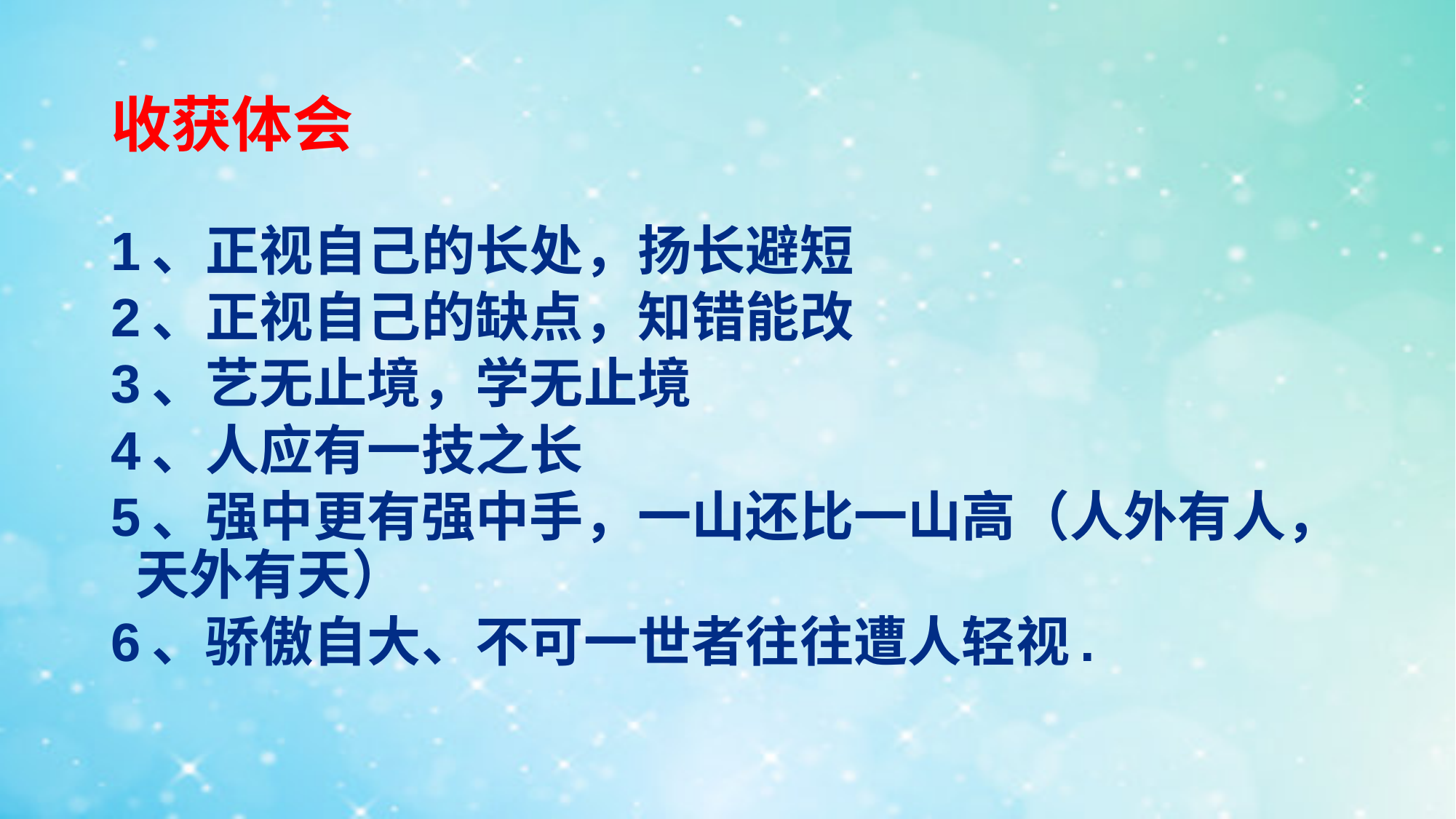

# 收获体会
1、正视自己的长处，扬长避短
2、正视自己的缺点，知错能改
3、艺无止境，学无止境
4、人应有一技之长
5、强中更有强中手，一山还比一山高（人外有人，天外有天）
6、骄傲自大、不可一世者往往遭人轻视.